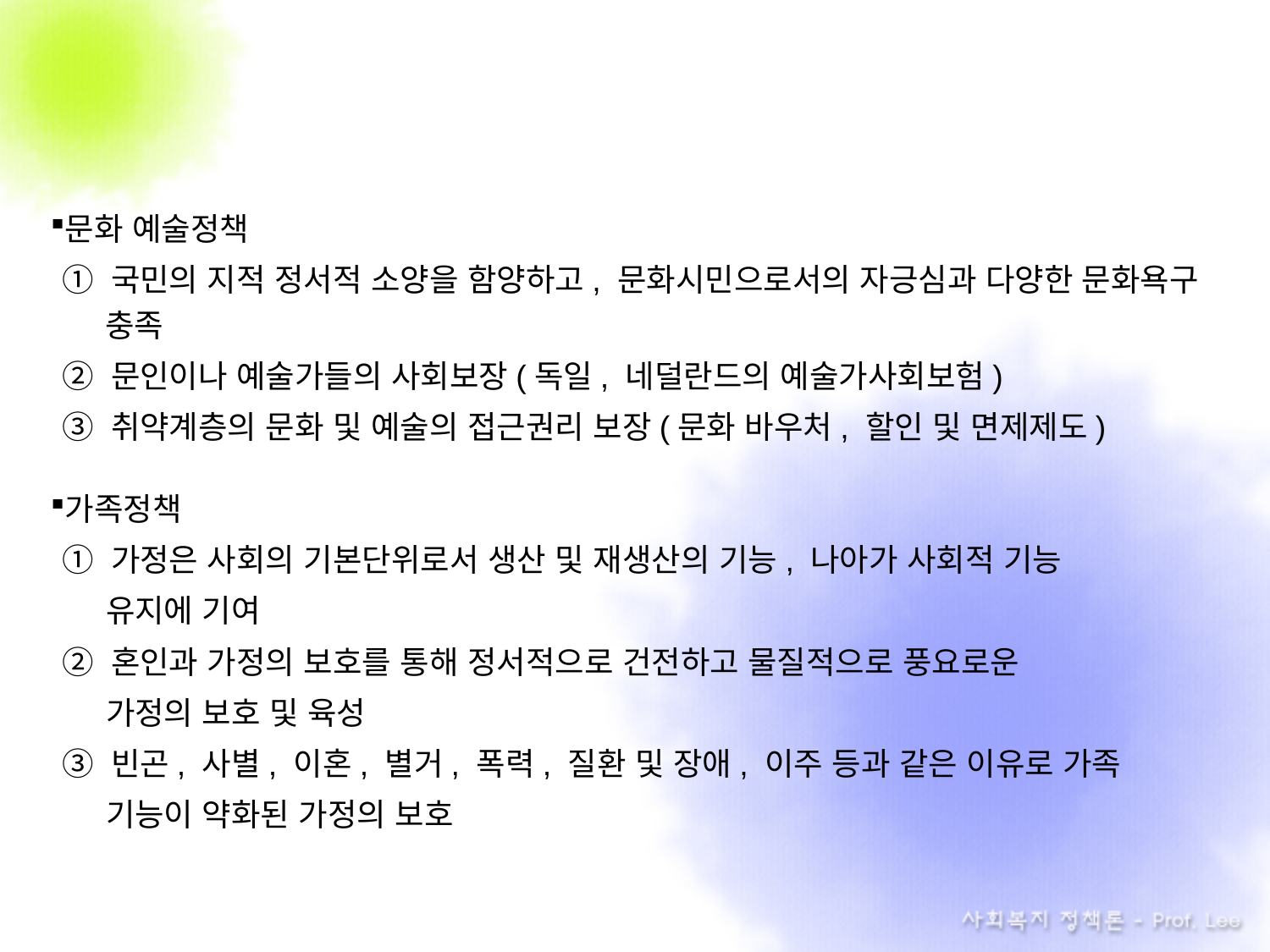

문화 예술정책
① 국민의 지적 정서적 소양을 함양하고, 문화시민으로서의 자긍심과 다양한 문화욕구 충족
② 문인이나 예술가들의 사회보장(독일, 네덜란드의 예술가사회보험)
③ 취약계층의 문화 및 예술의 접근권리 보장(문화 바우처, 할인 및 면제제도)

가족정책
① 가정은 사회의 기본단위로서 생산 및 재생산의 기능, 나아가 사회적 기능
    유지에 기여
② 혼인과 가정의 보호를 통해 정서적으로 건전하고 물질적으로 풍요로운
    가정의 보호 및 육성
③ 빈곤, 사별, 이혼, 별거, 폭력, 질환 및 장애, 이주 등과 같은 이유로 가족
    기능이 약화된 가정의 보호